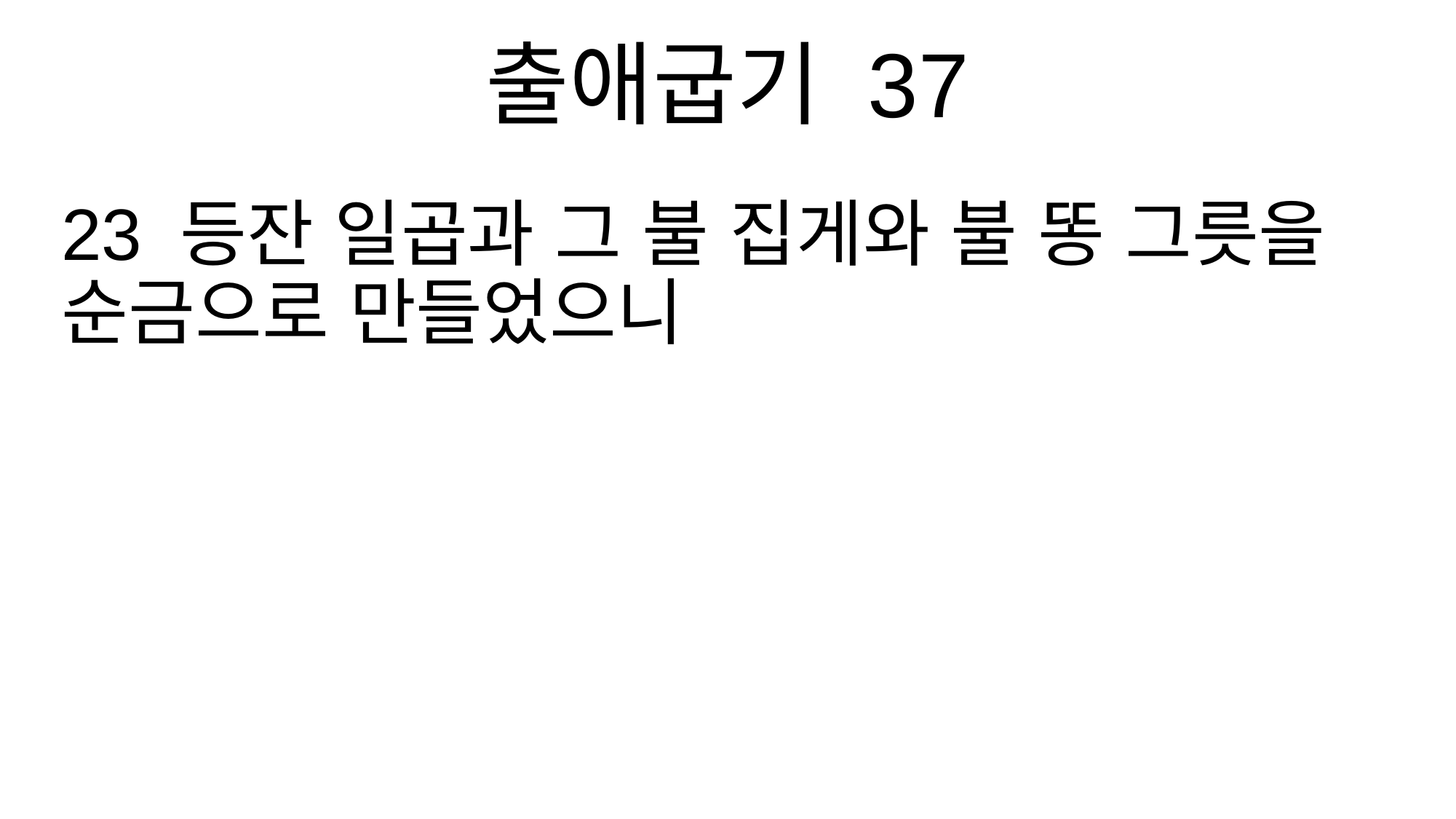

출애굽기 37
23 등잔 일곱과 그 불 집게와 불 똥 그릇을 순금으로 만들었으니